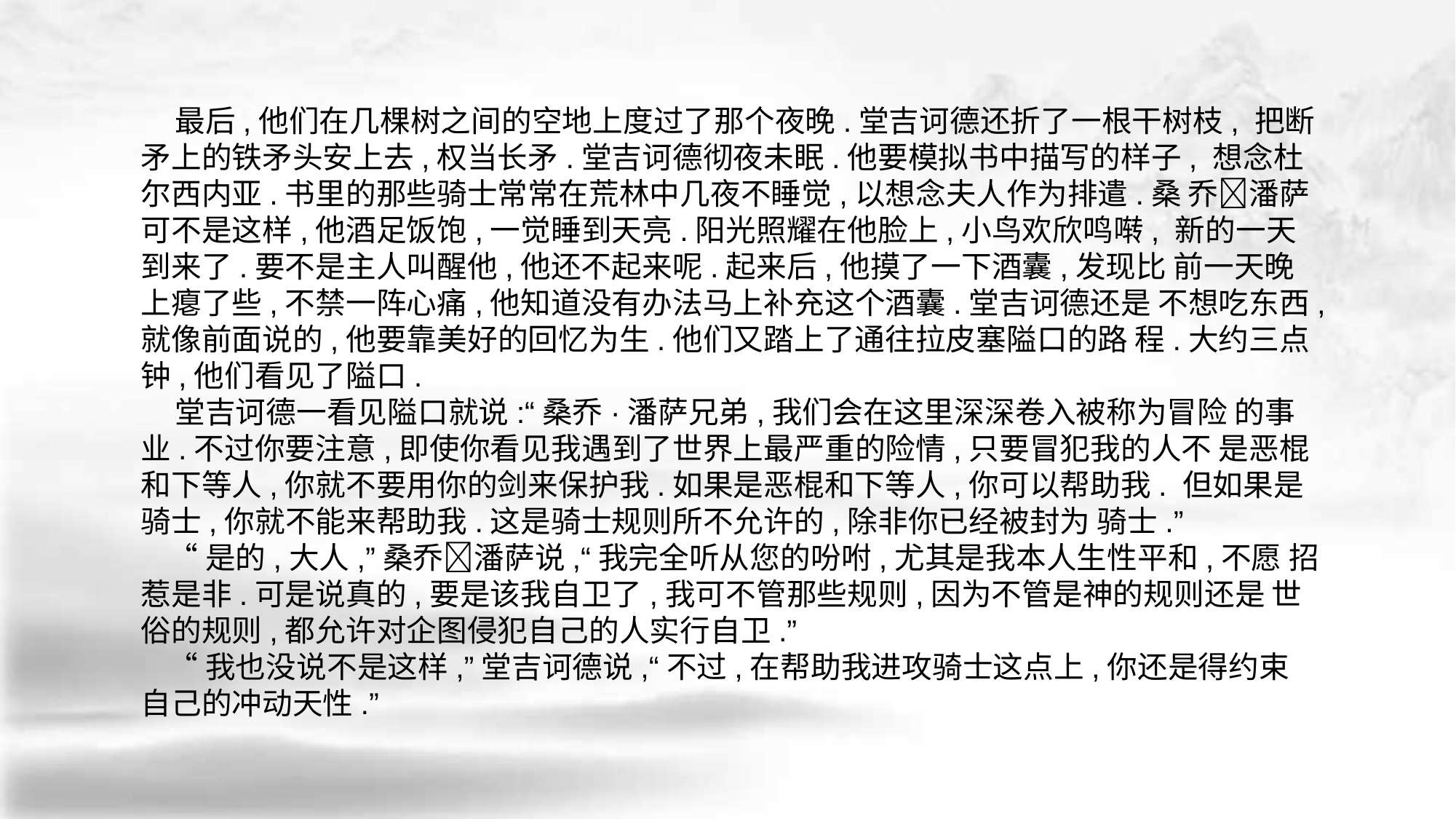

最后,他们在几棵树之间的空地上度过了那个夜晚.堂吉诃德还折了一根干树枝, 把断矛上的铁矛头安上去,权当长矛.堂吉诃德彻夜未眠.他要模拟书中描写的样子, 想念杜尔西内亚.书里的那些骑士常常在荒林中几夜不睡觉,以想念夫人作为排遣.桑 乔􀅰潘萨可不是这样,他酒足饭饱,一觉睡到天亮.阳光照耀在他脸上,小鸟欢欣鸣啭, 新的一天到来了.要不是主人叫醒他,他还不起来呢.起来后,他摸了一下酒囊,发现比 前一天晚上瘪了些,不禁一阵心痛,他知道没有办法马上补充这个酒囊.堂吉诃德还是 不想吃东西,就像前面说的,他要靠美好的回忆为生.他们又踏上了通往拉皮塞隘口的路 程.大约三点钟,他们看见了隘口.
    堂吉诃德一看见隘口就说:“桑乔·潘萨兄弟,我们会在这里深深卷入被称为冒险 的事业.不过你要注意,即使你看见我遇到了世界上最严重的险情,只要冒犯我的人不 是恶棍和下等人,你就不要用你的剑来保护我.如果是恶棍和下等人,你可以帮助我. 但如果是骑士,你就不能来帮助我.这是骑士规则所不允许的,除非你已经被封为 骑士.”
    “是的,大人,”桑乔􀅰潘萨说,“我完全听从您的吩咐,尤其是我本人生性平和,不愿 招惹是非.可是说真的,要是该我自卫了,我可不管那些规则,因为不管是神的规则还是 世俗的规则,都允许对企图侵犯自己的人实行自卫.”
    “我也没说不是这样,”堂吉诃德说,“不过,在帮助我进攻骑士这点上,你还是得约束 自己的冲动天性.”